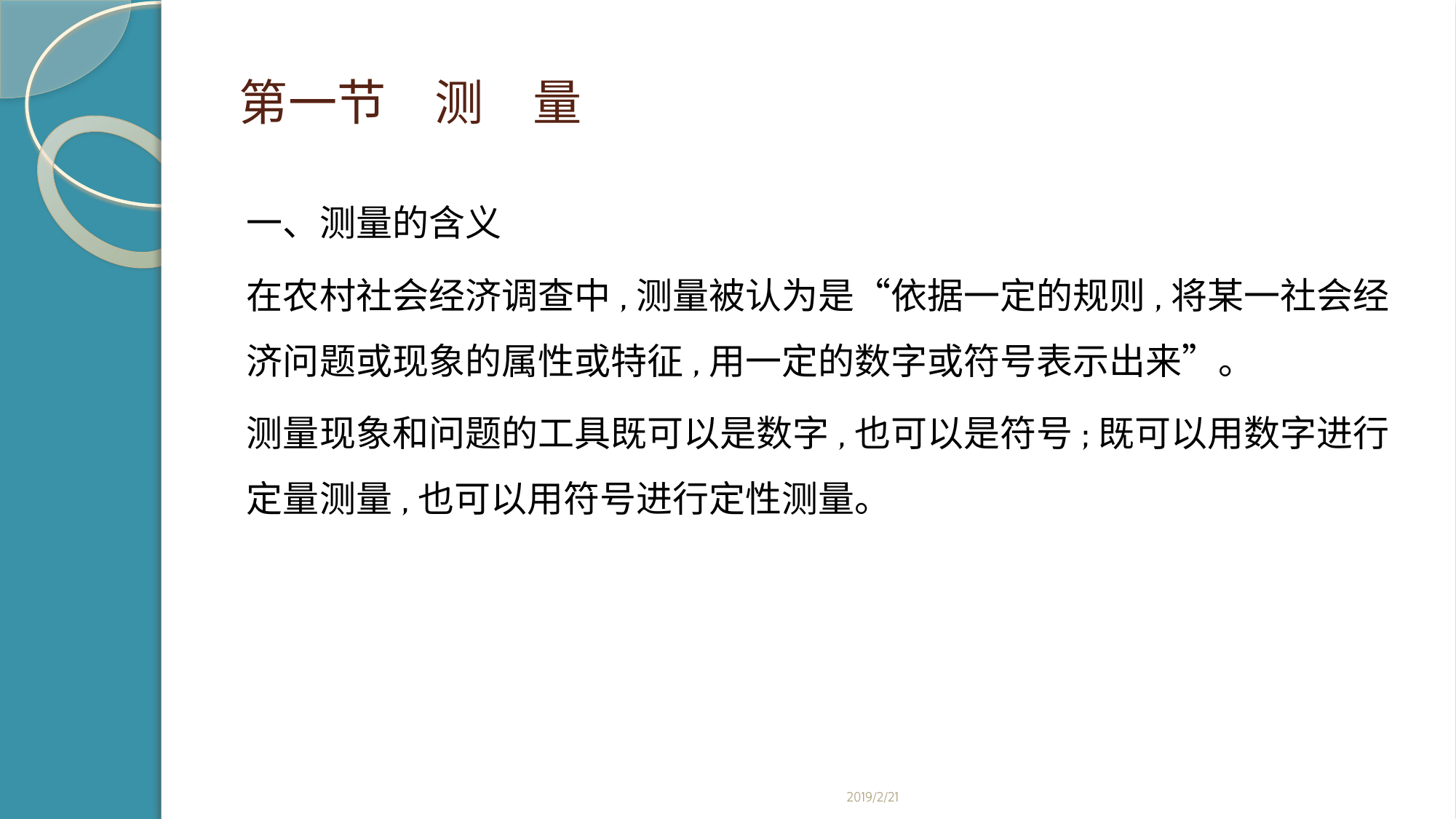

# 第一节　测　量
一、测量的含义
在农村社会经济调查中,测量被认为是“依据一定的规则,将某一社会经济问题或现象的属性或特征,用一定的数字或符号表示出来”。
测量现象和问题的工具既可以是数字,也可以是符号;既可以用数字进行定量测量,也可以用符号进行定性测量。
2019/2/21